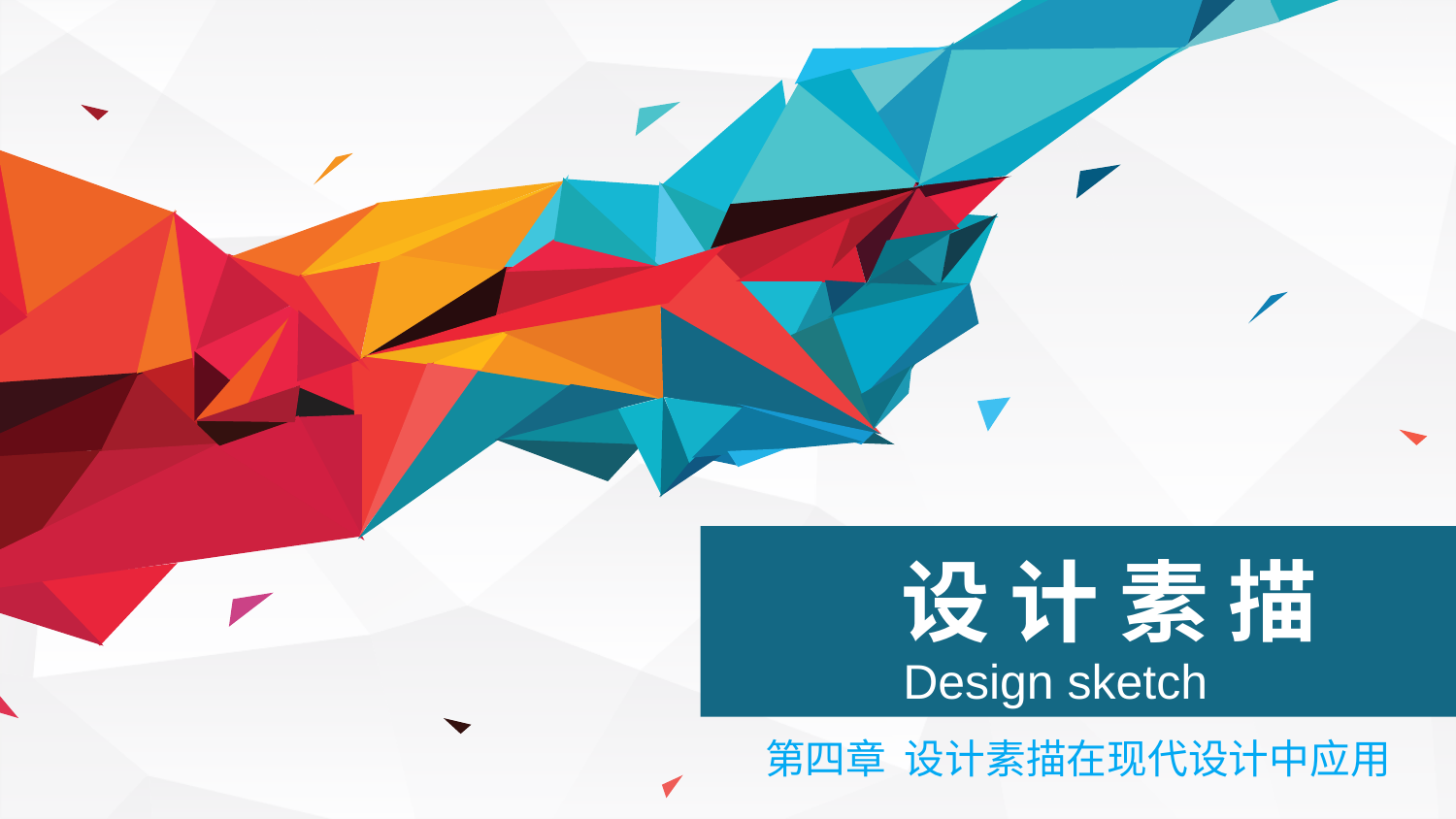

设 计 素 描
Design sketch
第四章  设计素描在现代设计中应用